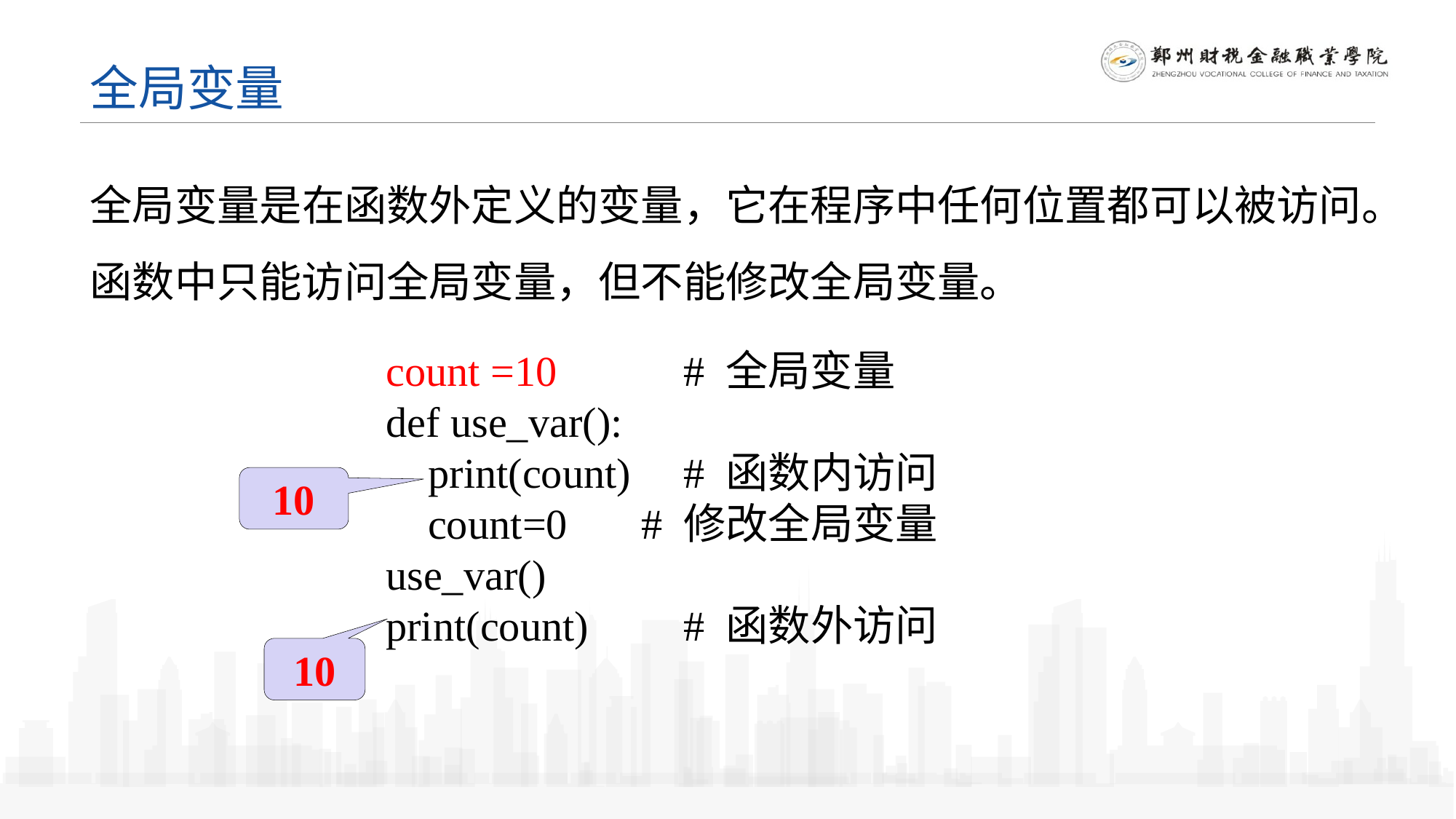

全局变量
全局变量是在函数外定义的变量，它在程序中任何位置都可以被访问。
函数中只能访问全局变量，但不能修改全局变量。
count =10            # 全局变量
def use_var():
    print(count)     # 函数内访问
    count=0       # 修改全局变量
use_var()
print(count)         # 函数外访问
10
10